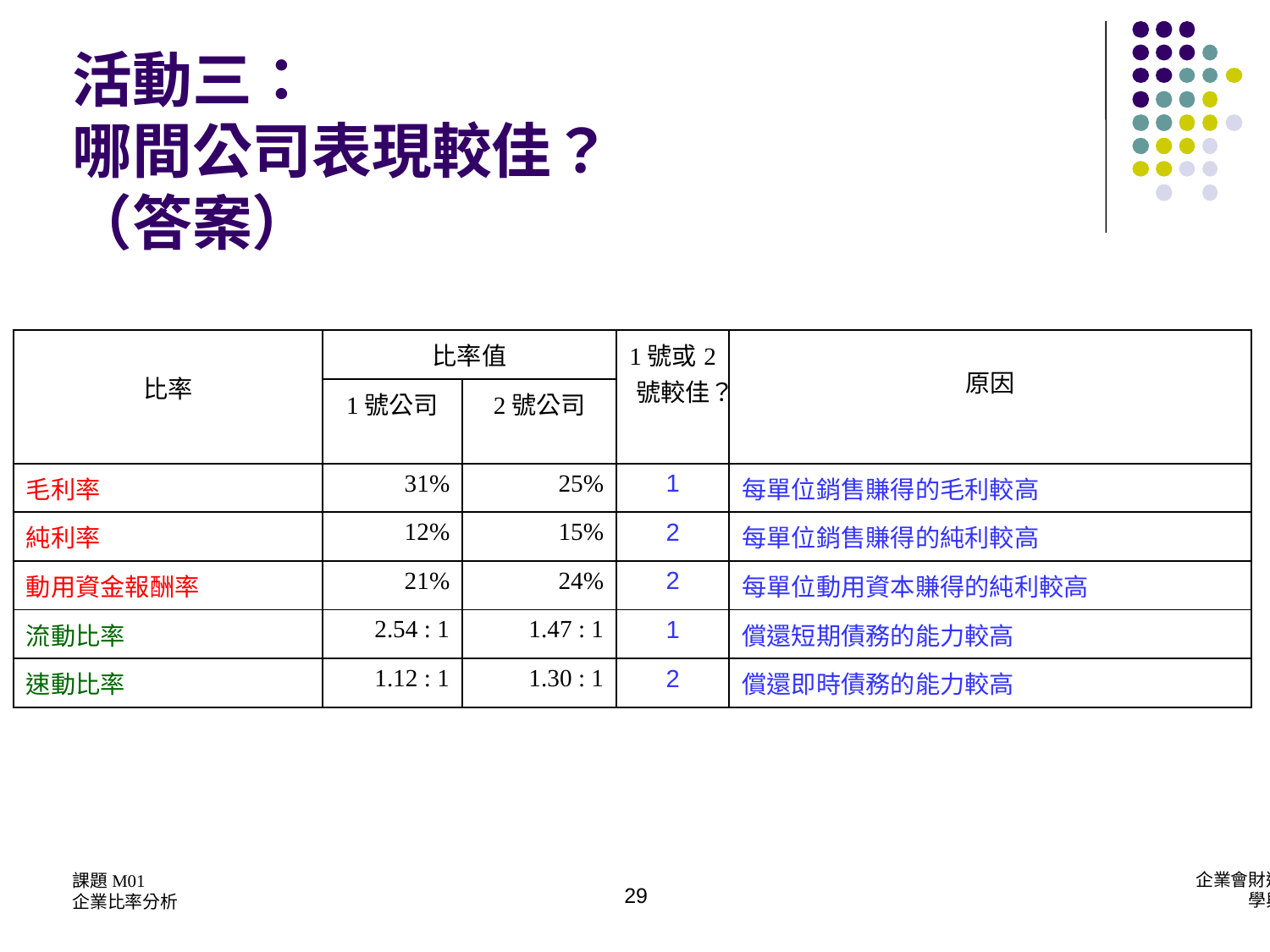

活動三：
哪間公司表現較佳？
（答案）
| 比率 | 比率值 |  | 1號或2號較佳？ | 原因 |
| --- | --- | --- | --- | --- |
|  | 1號公司 | 2號公司 |  |  |
| 毛利率 | 31% | 25% | 1 | 每單位銷售賺得的毛利較高 |
| 純利率 | 12% | 15% | 2 | 每單位銷售賺得的純利較高 |
| 動用資金報酬率 | 21% | 24% | 2 | 每單位動用資本賺得的純利較高 |
| 流動比率 | 2.54 : 1 | 1.47 : 1 | 1 | 償還短期債務的能力較高 |
| 速動比率 | 1.12 : 1 | 1.30 : 1 | 2 | 償還即時債務的能力較高 |

29
課題M01
企業比率分析